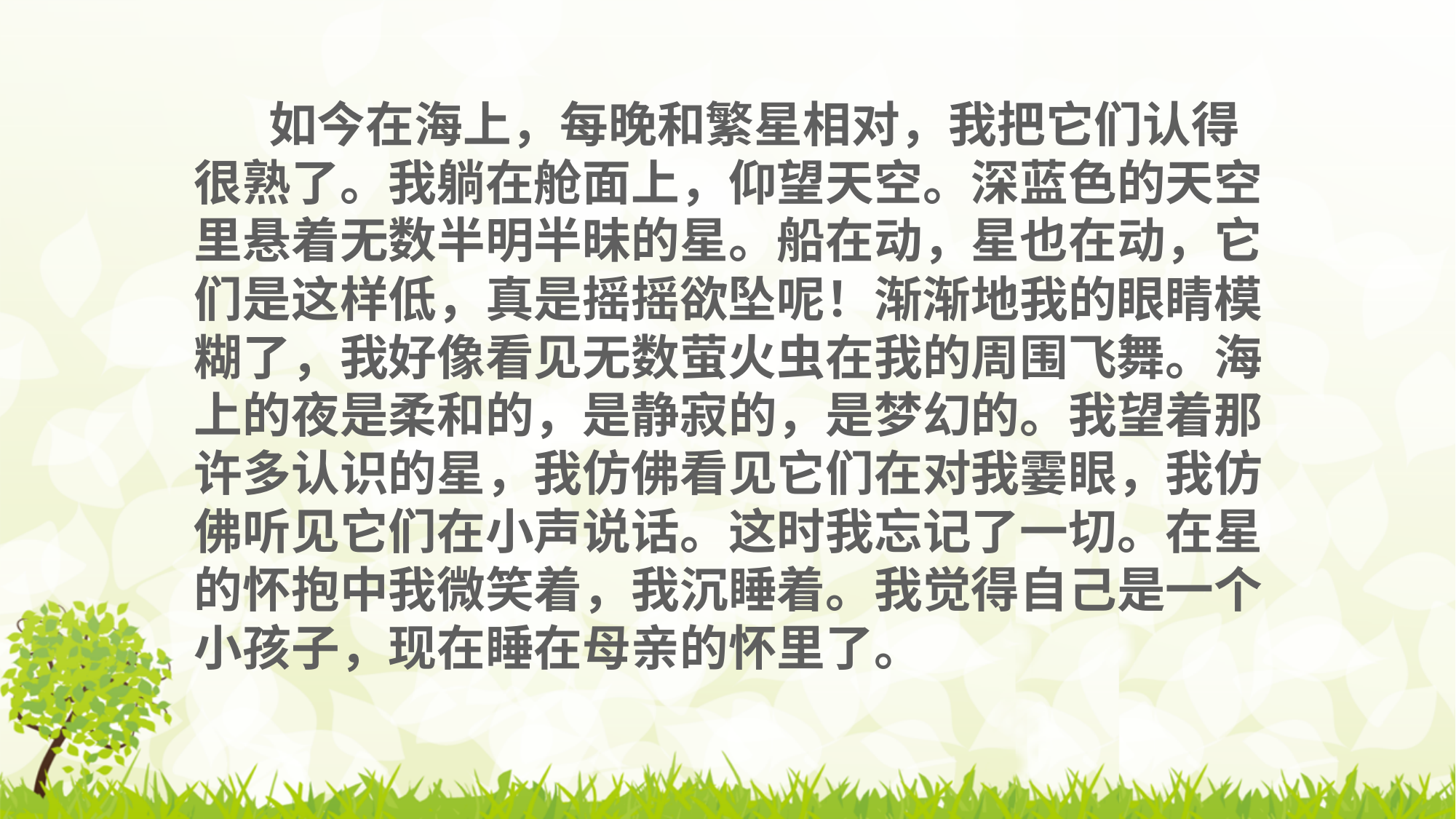

如今在海上，每晚和繁星相对，我把它们认得很熟了。我躺在舱面上，仰望天空。深蓝色的天空里悬着无数半明半昧的星。船在动，星也在动，它们是这样低，真是摇摇欲坠呢！渐渐地我的眼睛模糊了，我好像看见无数萤火虫在我的周围飞舞。海上的夜是柔和的，是静寂的，是梦幻的。我望着那许多认识的星，我仿佛看见它们在对我霎眼，我仿佛听见它们在小声说话。这时我忘记了一切。在星的怀抱中我微笑着，我沉睡着。我觉得自己是一个小孩子，现在睡在母亲的怀里了。